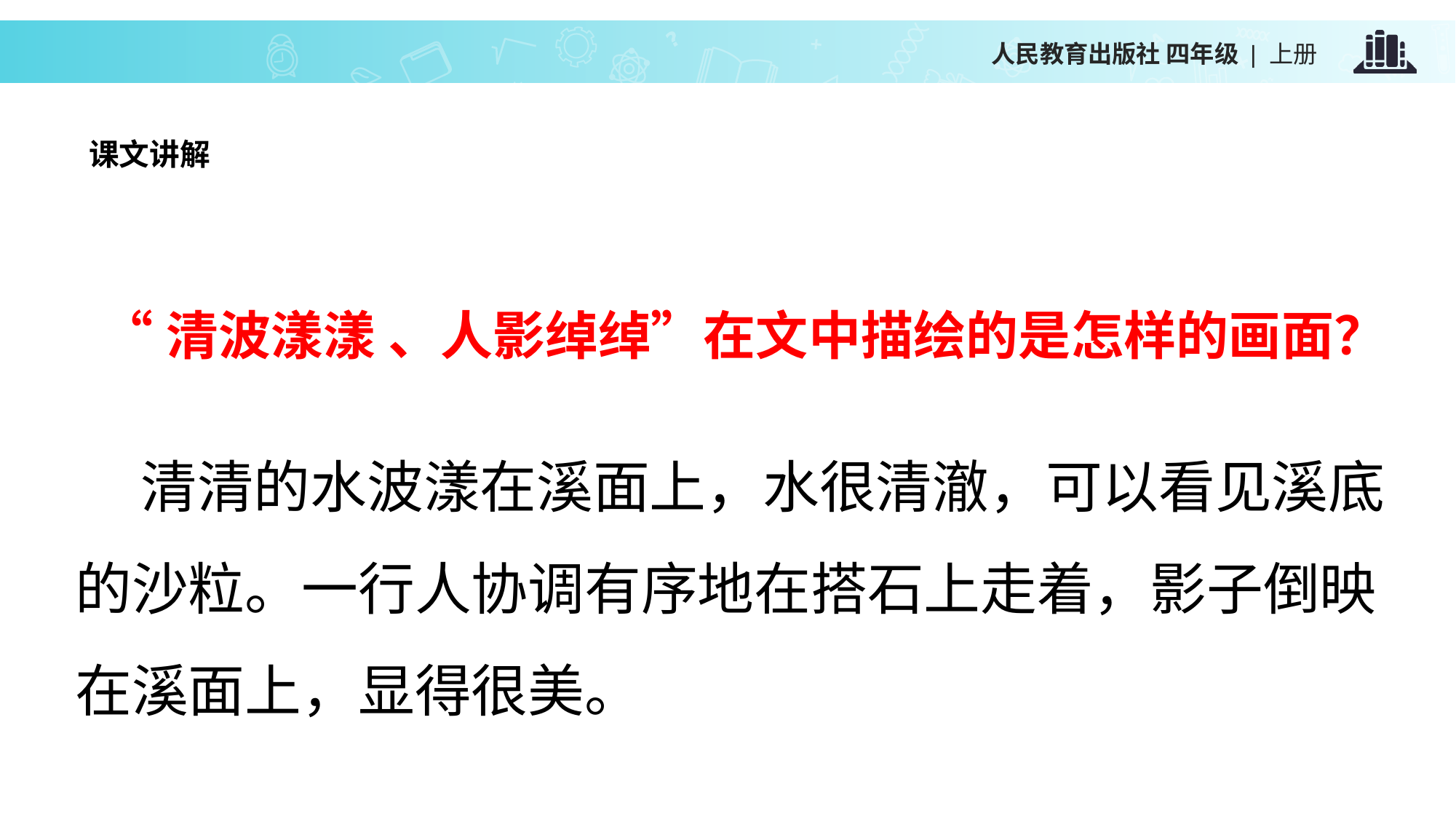

课文讲解
“清波漾漾 、人影绰绰”在文中描绘的是怎样的画面？
    清清的水波漾在溪面上，水很清澈，可以看见溪底的沙粒。一行人协调有序地在搭石上走着，影子倒映在溪面上，显得很美。